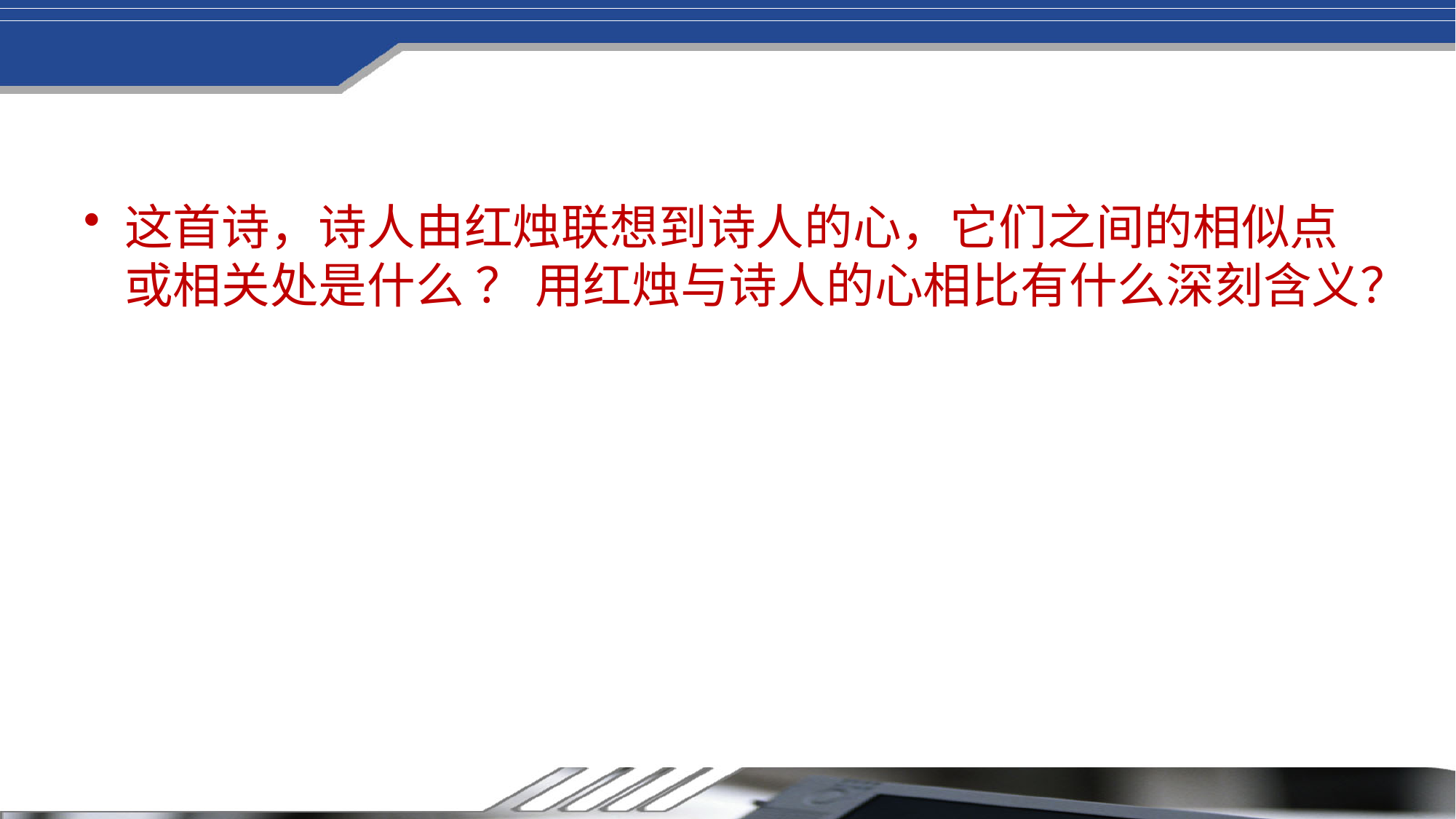

#
这首诗，诗人由红烛联想到诗人的心，它们之间的相似点或相关处是什么 ？ 用红烛与诗人的心相比有什么深刻含义？